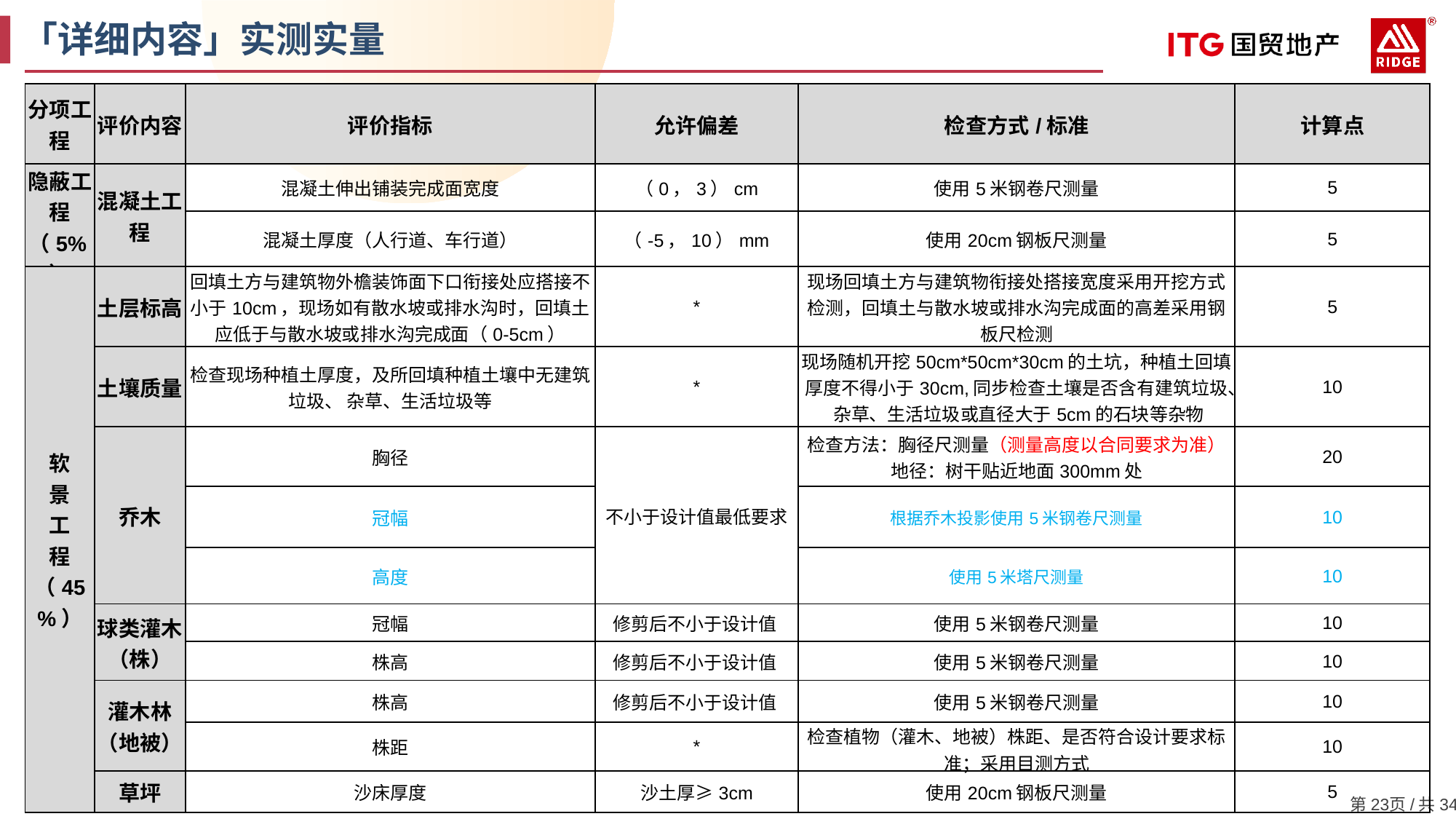

「详细内容」实测实量
| 分项工程 | 评价内容 | 评价指标 | 允许偏差 | 检查方式/标准 | 计算点 |
| --- | --- | --- | --- | --- | --- |
| 隐蔽工程（5%） | 混凝土工程 | 混凝土伸出铺装完成面宽度 | （0，3）cm | 使用5米钢卷尺测量 | 5 |
|  |  | 混凝土厚度（人行道、车行道） | （-5，10）mm | 使用20cm钢板尺测量 | 5 |
| 软 景 工 程（45%） | 土层标高 | 回填土方与建筑物外檐装饰面下口衔接处应搭接不小于10cm，现场如有散水坡或排水沟时，回填土应低于与散水坡或排水沟完成面（0-5cm） | \* | 现场回填土方与建筑物衔接处搭接宽度采用开挖方式检测，回填土与散水坡或排水沟完成面的高差采用钢板尺检测 | 5 |
|  | 土壤质量 | 检查现场种植土厚度，及所回填种植土壤中无建筑垃圾、 杂草、生活垃圾等 | \* | 现场随机开挖50cm\*50cm\*30cm的土坑，种植土回填厚度不得小于30cm,同步检查土壤是否含有建筑垃圾、 杂草、生活垃圾或直径大于5cm的石块等杂物 | 10 |
|  | 乔木 | 胸径 | 不小于设计值最低要求 | 检查方法：胸径尺测量（测量高度以合同要求为准） 地径：树干贴近地面300mm处 | 20 |
|  |  | 冠幅 |  | 根据乔木投影使用5米钢卷尺测量 | 10 |
|  |  | 高度 |  | 使用5米塔尺测量 | 10 |
|  | 球类灌木（株） | 冠幅 | 修剪后不小于设计值 | 使用5米钢卷尺测量 | 10 |
|  |  | 株高 | 修剪后不小于设计值 | 使用5米钢卷尺测量 | 10 |
|  | 灌木林（地被） | 株高 | 修剪后不小于设计值 | 使用5米钢卷尺测量 | 10 |
|  |  | 株距 | \* | 检查植物（灌木、地被）株距、是否符合设计要求标准；采用目测方式 | 10 |
|  | 草坪 | 沙床厚度 | 沙土厚≥3cm | 使用20cm钢板尺测量 | 5 |